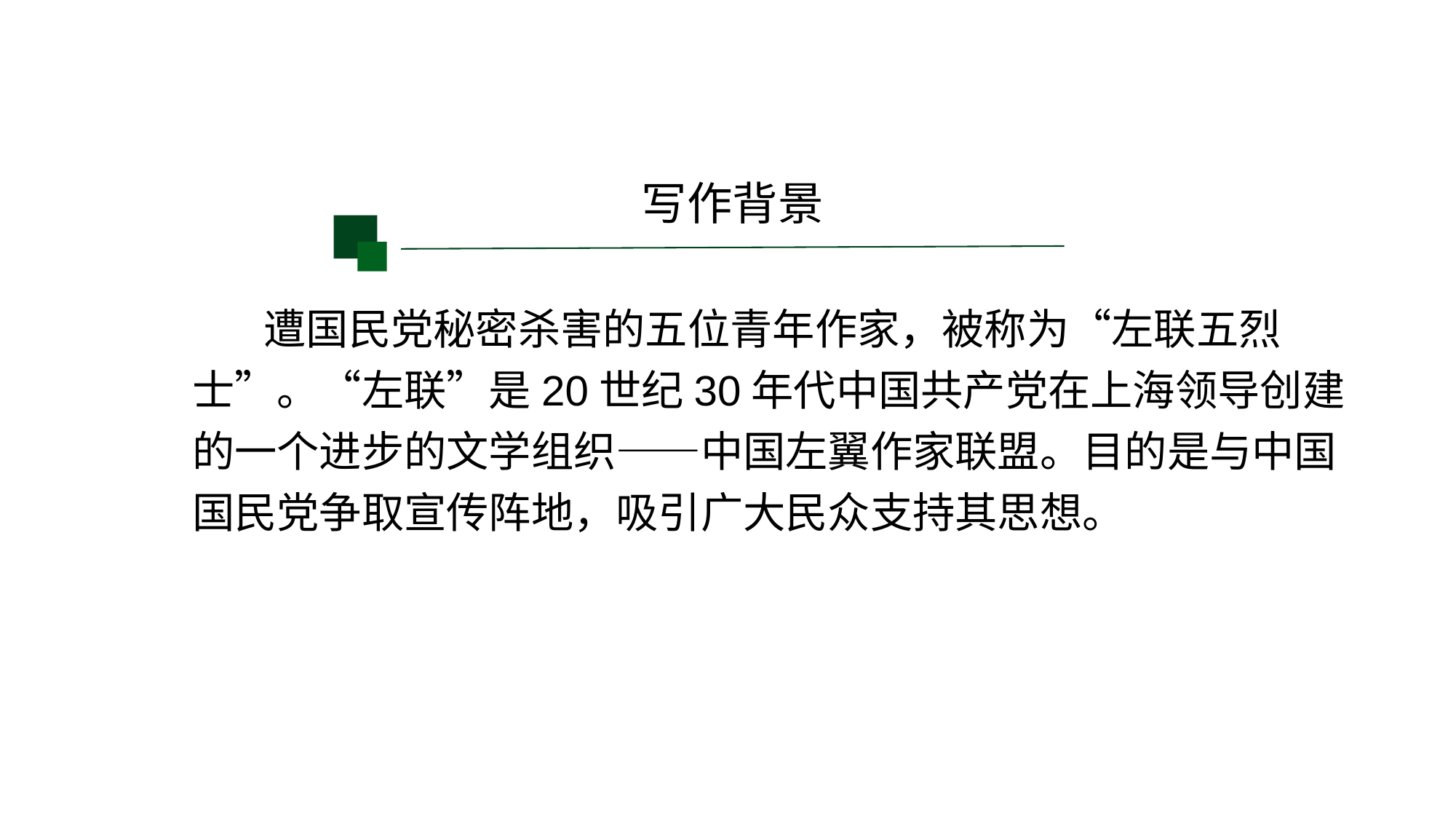

写作背景

遭国民党秘密杀害的五位青年作家，被称为“左联五烈士”。“左联”是20世纪30年代中国共产党在上海领导创建的一个进步的文学组织——中国左翼作家联盟。目的是与中国国民党争取宣传阵地，吸引广大民众支持其思想。